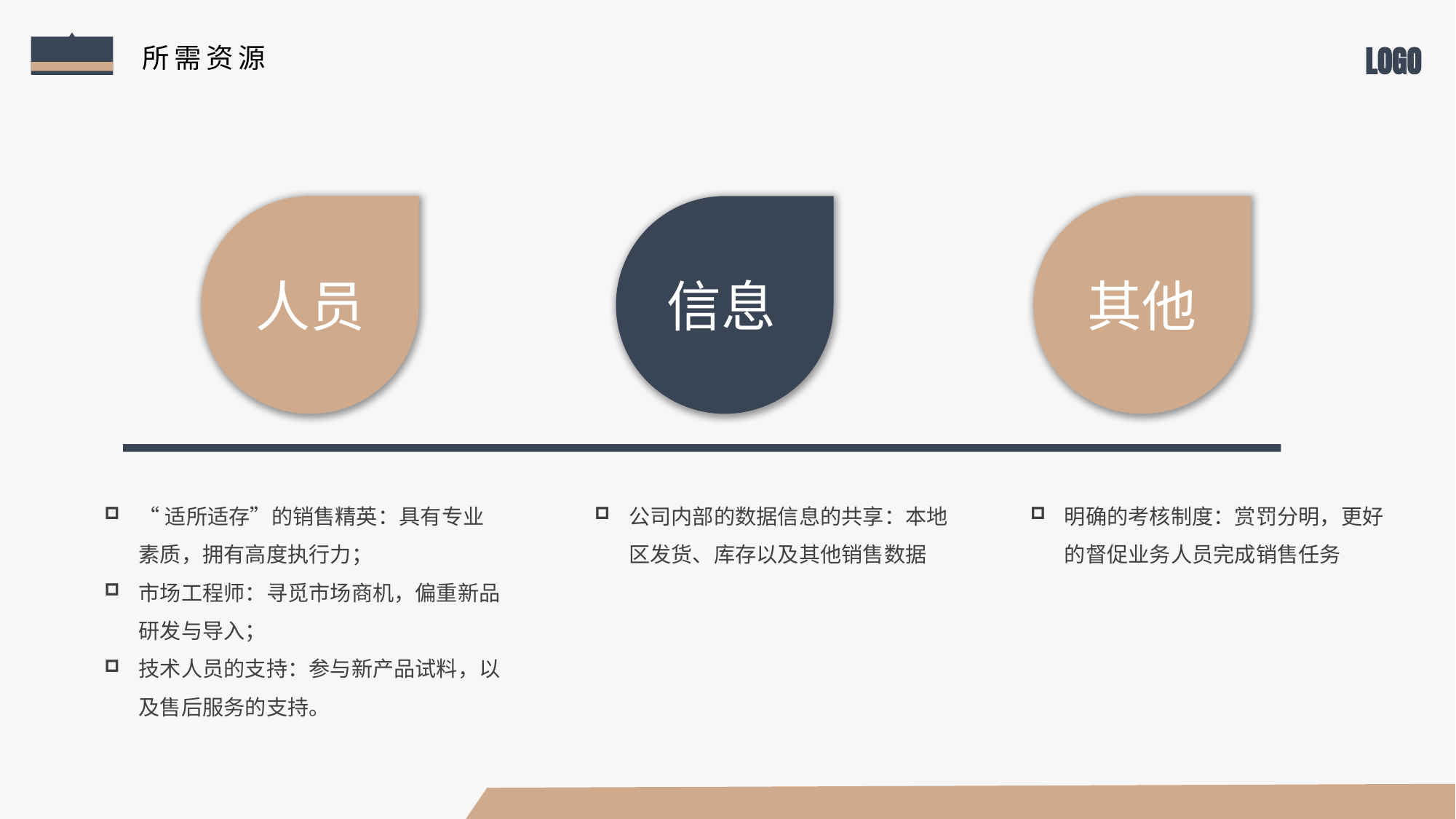

所需资源

PART
信息
其他
人员

“适所适存”的销售精英：具有专业素质，拥有高度执行力；
市场工程师：寻觅市场商机，偏重新品研发与导入；
技术人员的支持：参与新产品试料，以及售后服务的支持。
公司内部的数据信息的共享：本地区发货、库存以及其他销售数据
明确的考核制度：赏罚分明，更好的督促业务人员完成销售任务